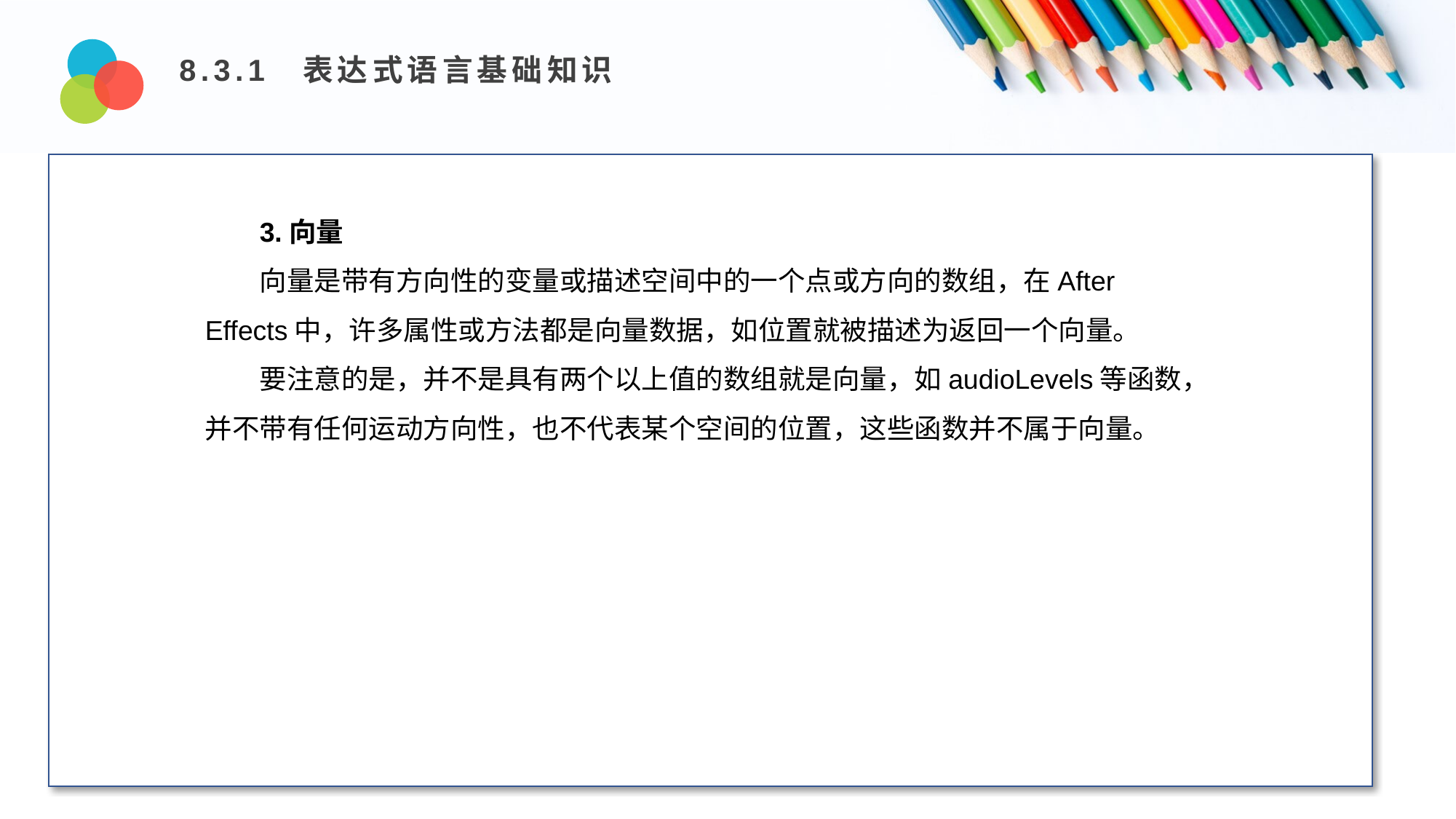

8.3.1  表达式语言基础知识
Design and Production
3.向量
向量是带有方向性的变量或描述空间中的一个点或方向的数组，在After Effects中，许多属性或方法都是向量数据，如位置就被描述为返回一个向量。
要注意的是，并不是具有两个以上值的数组就是向量，如audioLevels等函数，并不带有任何运动方向性，也不代表某个空间的位置，这些函数并不属于向量。